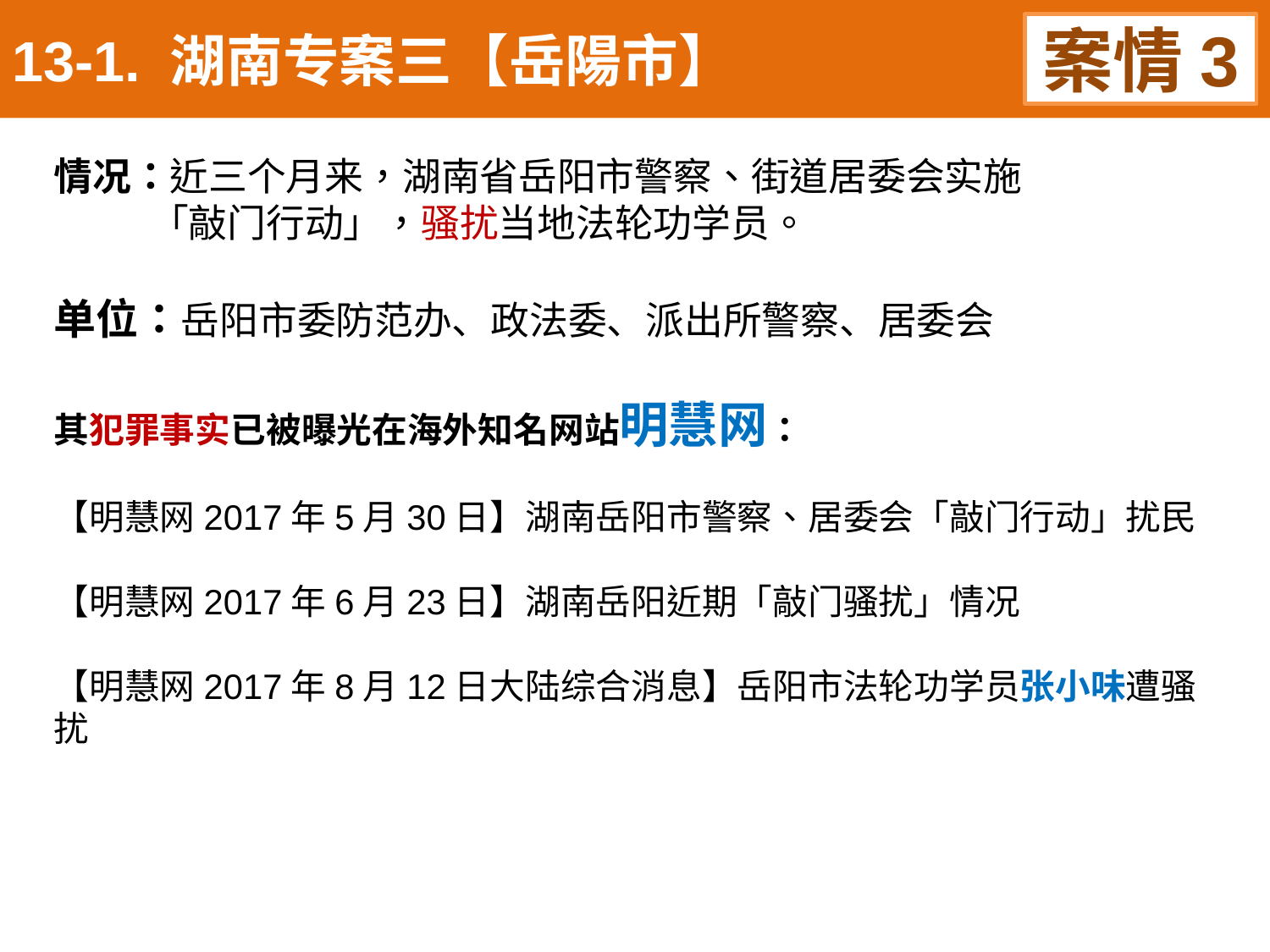

13-1. 湖南专案三【岳陽市】
案情3

情况：近三个月来，湖南省岳阳市警察、街道居委会实施
          「敲门行动」，骚扰当地法轮功学员。

单位：岳阳市委防范办、政法委、派出所警察、居委会

其犯罪事实已被曝光在海外知名网站明慧网：

【明慧网2017年5月30日】湖南岳阳市警察、居委会「敲门行动」扰民

【明慧网2017年6月23日】湖南岳阳近期「敲门骚扰」情况

【明慧网2017年8月12日大陆综合消息】岳阳市法轮功学员张小味遭骚扰